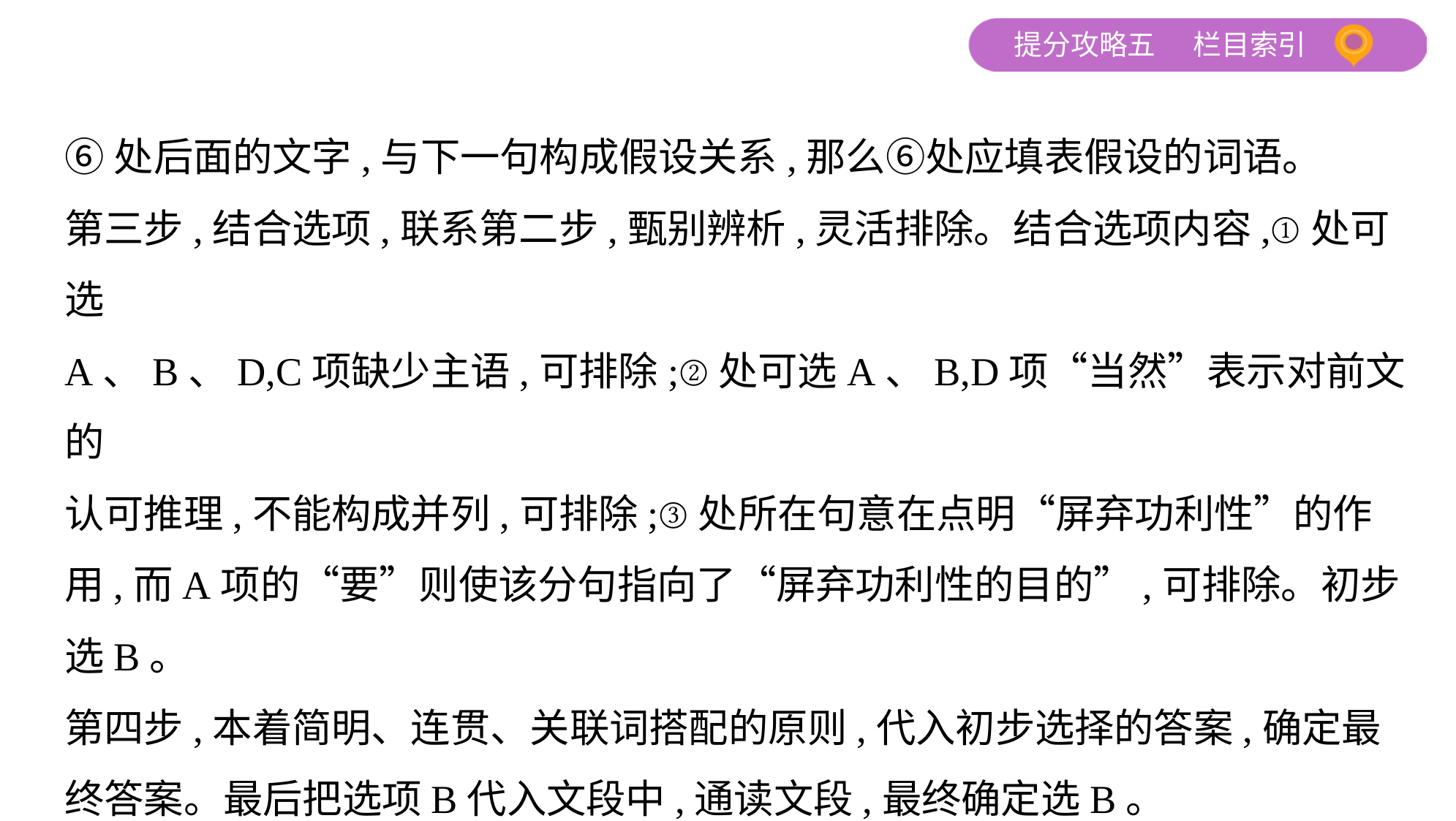

⑥处后面的文字,与下一句构成假设关系,那么⑥处应填表假设的词语。
第三步,结合选项,联系第二步,甄别辨析,灵活排除。结合选项内容,①处可选
A、B、D,C项缺少主语,可排除;②处可选A、B,D项“当然”表示对前文的
认可推理,不能构成并列,可排除;③处所在句意在点明“屏弃功利性”的作
用,而A项的“要”则使该分句指向了“屏弃功利性的目的”,可排除。初步
选B。
第四步,本着简明、连贯、关联词搭配的原则,代入初步选择的答案,确定最
终答案。最后把选项B代入文段中,通读文段,最终确定选B。